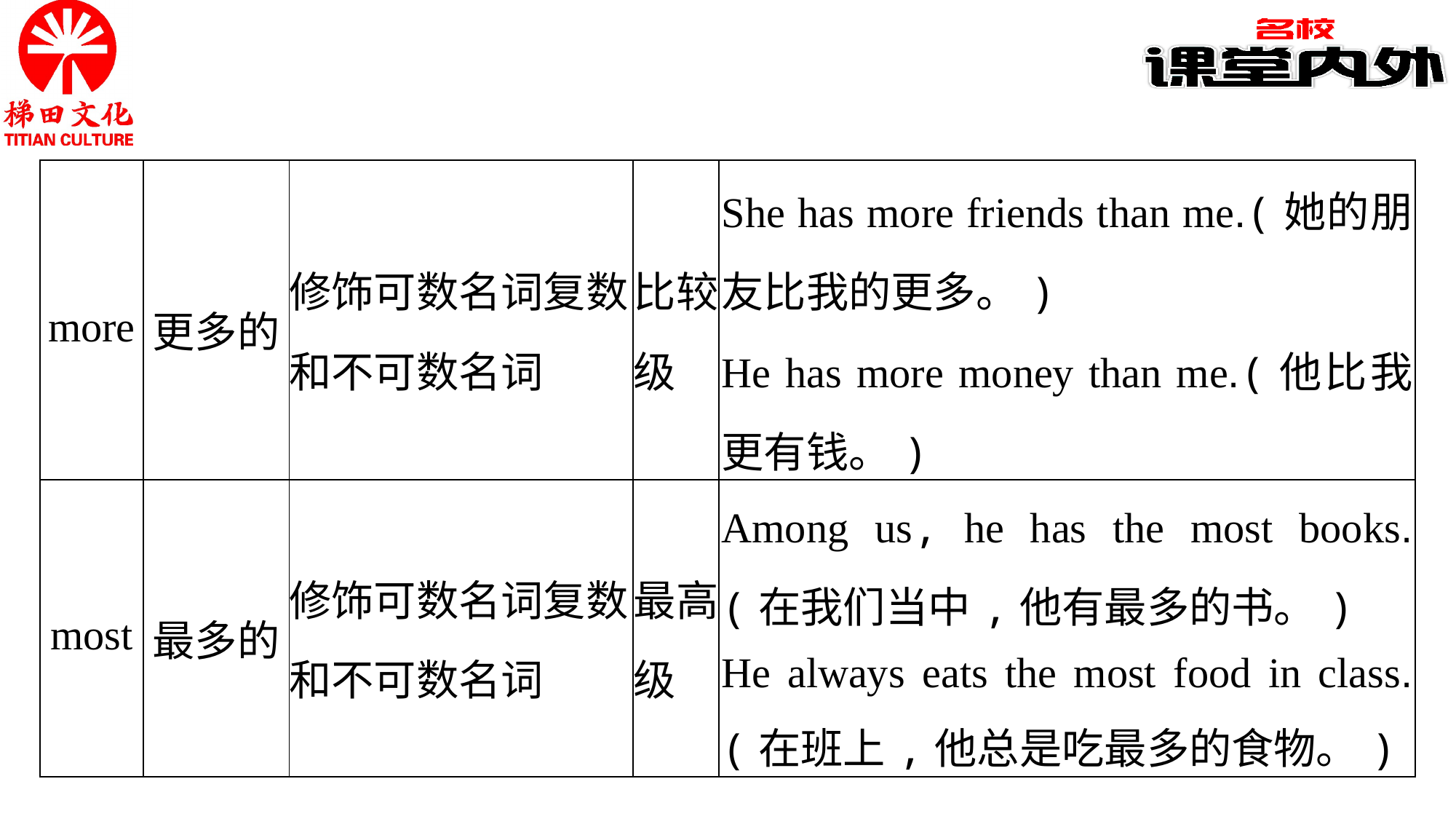

| more | 更多的 | 修饰可数名词复数 和不可数名词 | 比较级 | She has more friends than me.(她的朋友比我的更多。) He has more money than me.(他比我更有钱。) |
| --- | --- | --- | --- | --- |
| most | 最多的 | 修饰可数名词复数 和不可数名词 | 最高级 | Among us, he has the most books. (在我们当中,他有最多的书。) He always eats the most food in class.(在班上,他总是吃最多的食物。) |